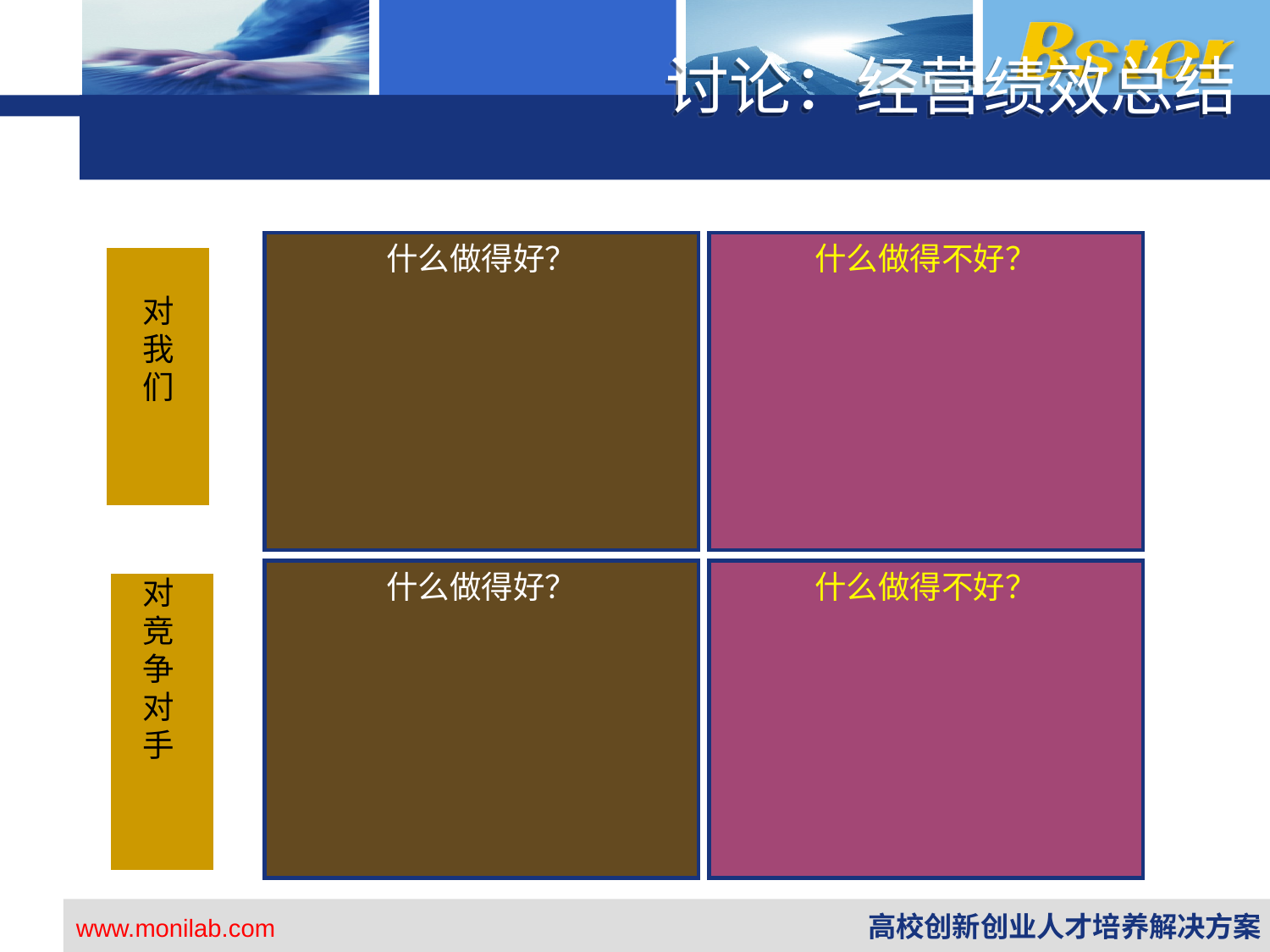

讨论：经营绩效总结
什么做得好？
什么做得不好？

对我们
什么做得好？
什么做得不好？
对竞争对手